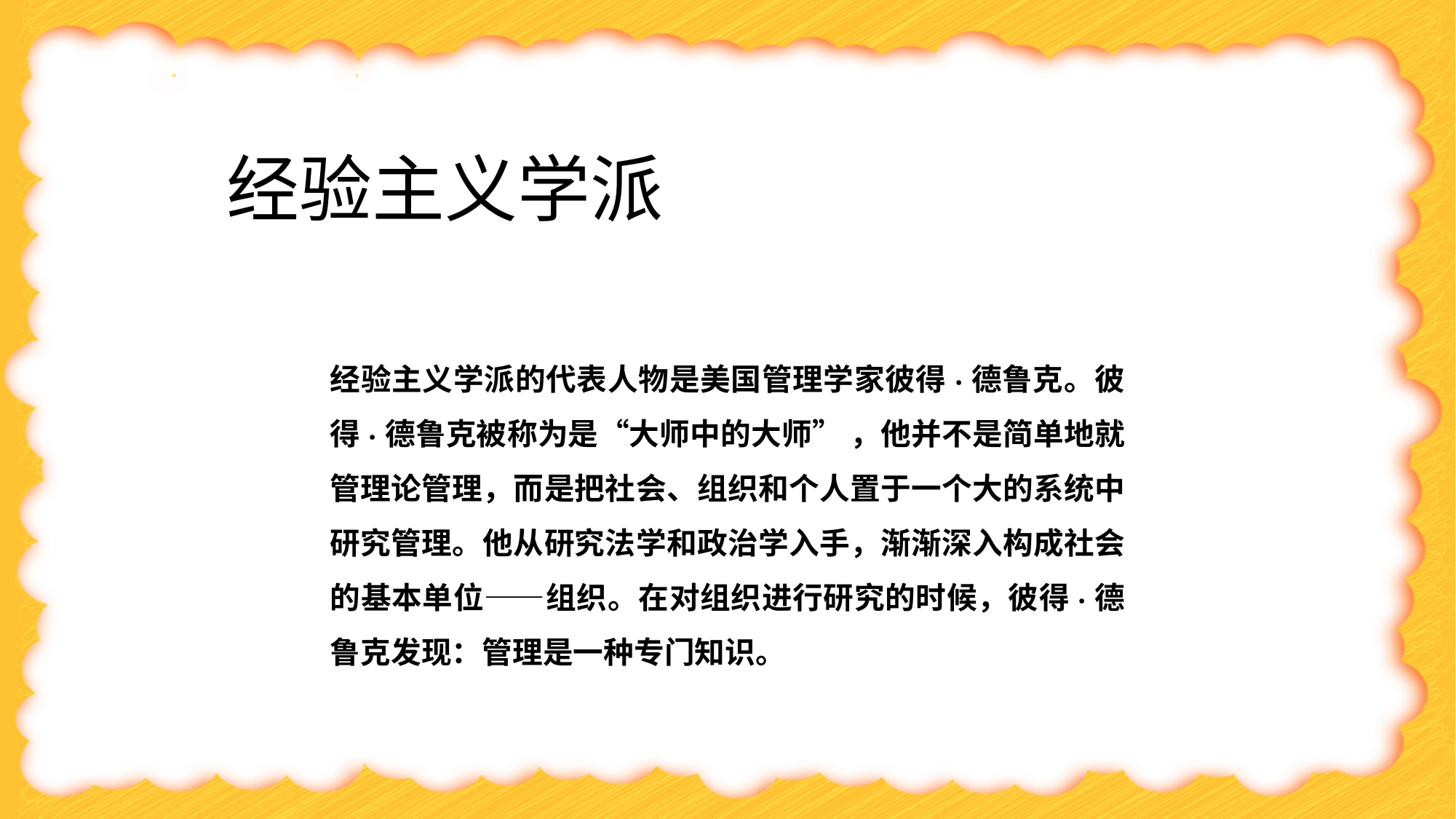

经验主义学派
经验主义学派的代表人物是美国管理学家彼得·德鲁克。彼得·德鲁克被称为是“大师中的大师” ，他并不是简单地就管理论管理，而是把社会、组织和个人置于一个大的系统中研究管理。他从研究法学和政治学入手，渐渐深入构成社会的基本单位——组织。在对组织进行研究的时候，彼得·德鲁克发现：管理是一种专门知识。